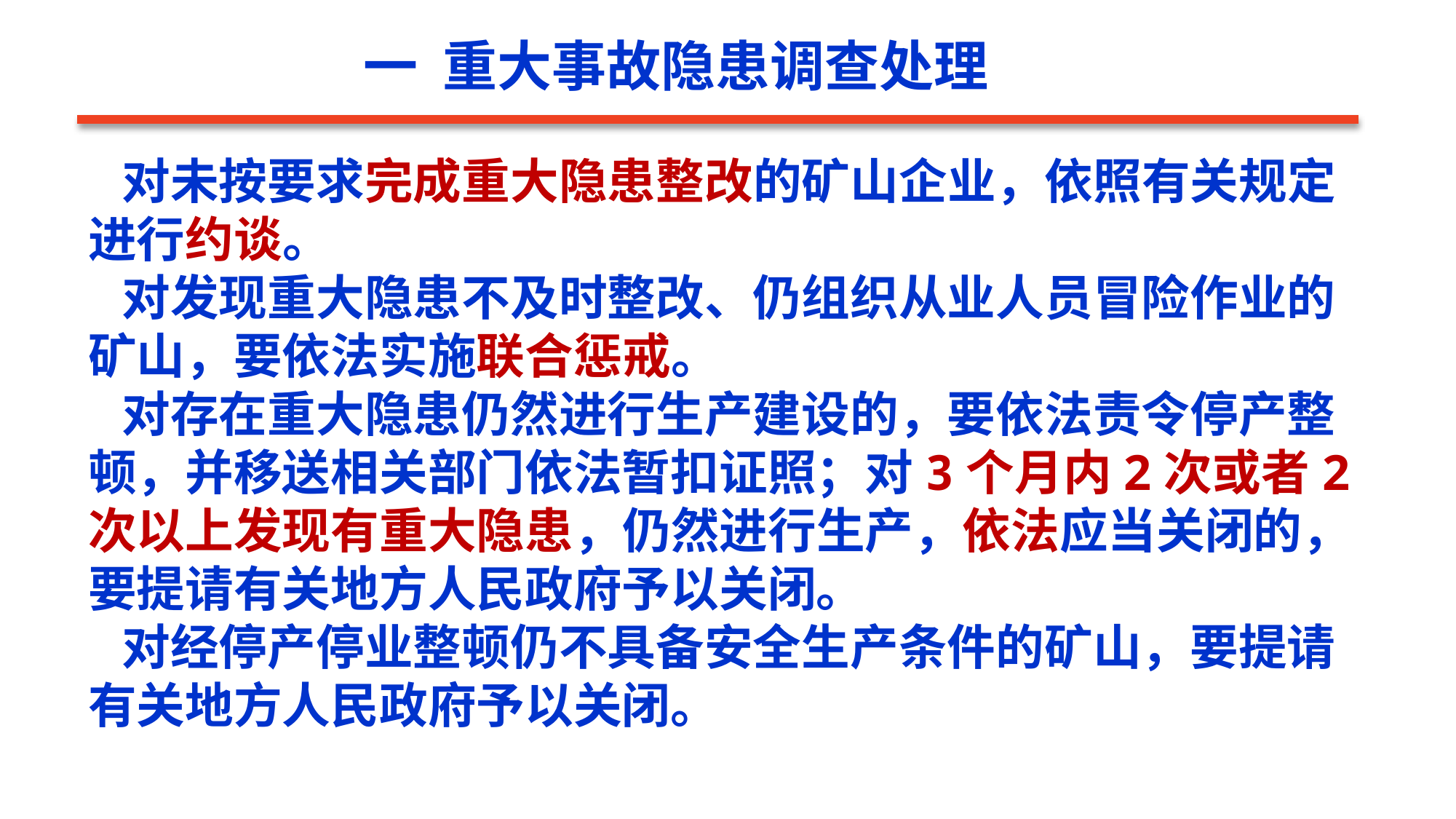

一  重大事故隐患调查处理

  对未按要求完成重大隐患整改的矿山企业，依照有关规定进行约谈。
  对发现重大隐患不及时整改、仍组织从业人员冒险作业的矿山，要依法实施联合惩戒。
  对存在重大隐患仍然进行生产建设的，要依法责令停产整顿，并移送相关部门依法暂扣证照；对3个月内2次或者2次以上发现有重大隐患，仍然进行生产，依法应当关闭的，要提请有关地方人民政府予以关闭。
  对经停产停业整顿仍不具备安全生产条件的矿山，要提请有关地方人民政府予以关闭。